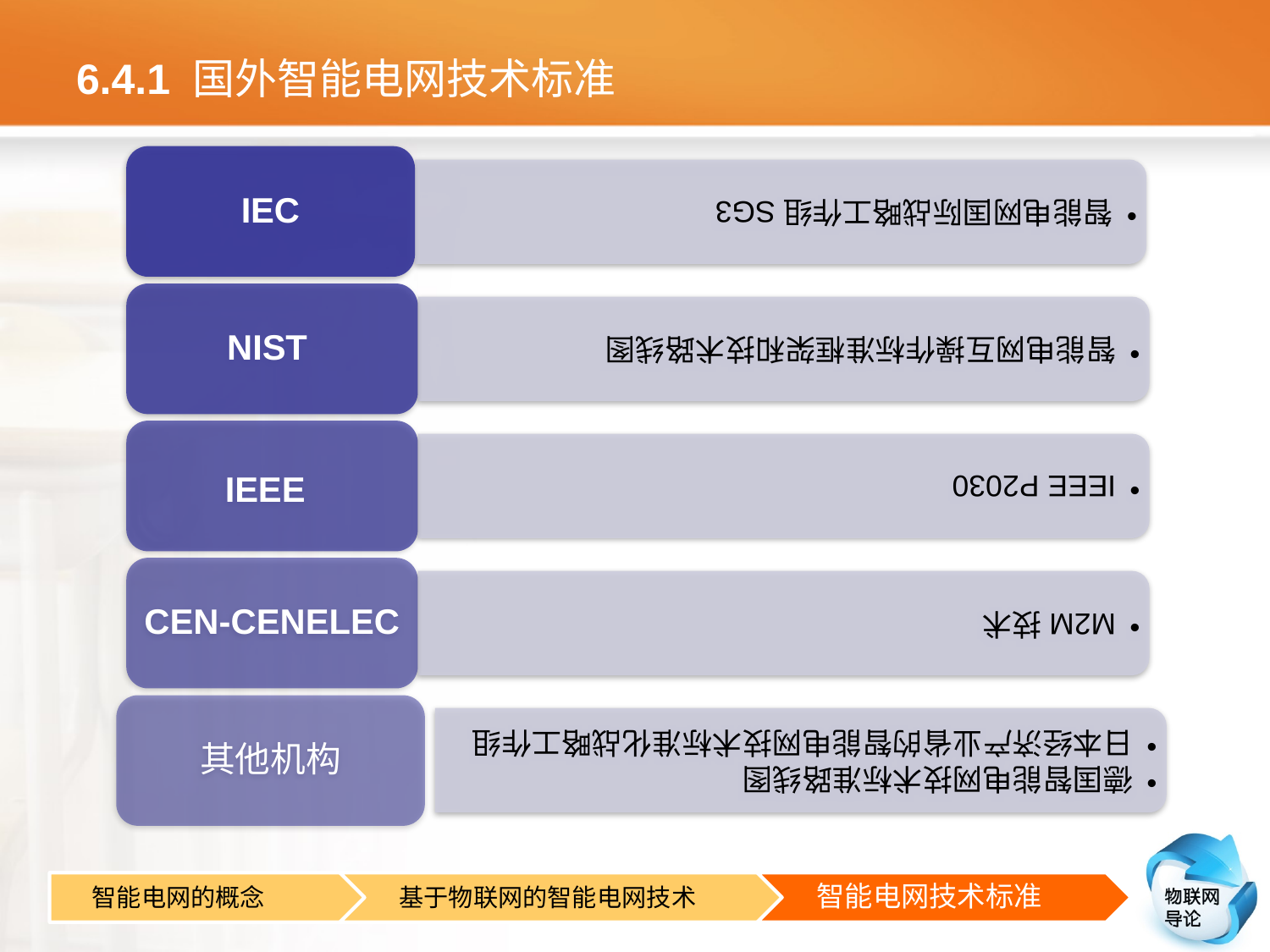

# 6.4.1 国外智能电网技术标准
智能电网国际战略工作组SG3
IEC
智能电网互操作标准框架和技术路线图
NIST
IEEE P2030
IEEE
M2M技术
CEN-CENELEC
德国智能电网技术标准路线图
日本经济产业省的智能电网技术标准化战略工作组
其他机构